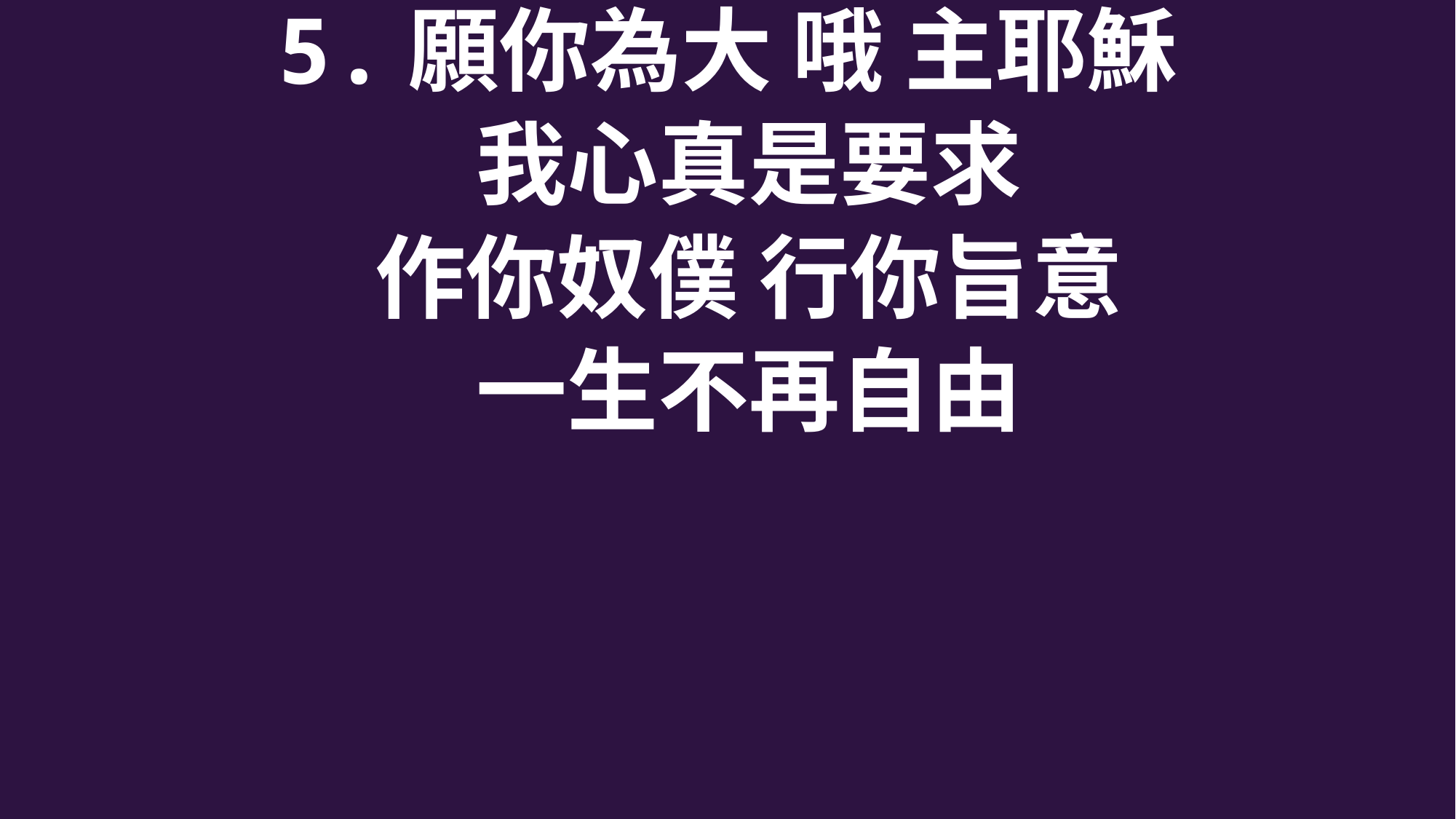

5.願你為大 哦 主耶穌
 我心真是要求
 作你奴僕 行你旨意
 一生不再自由